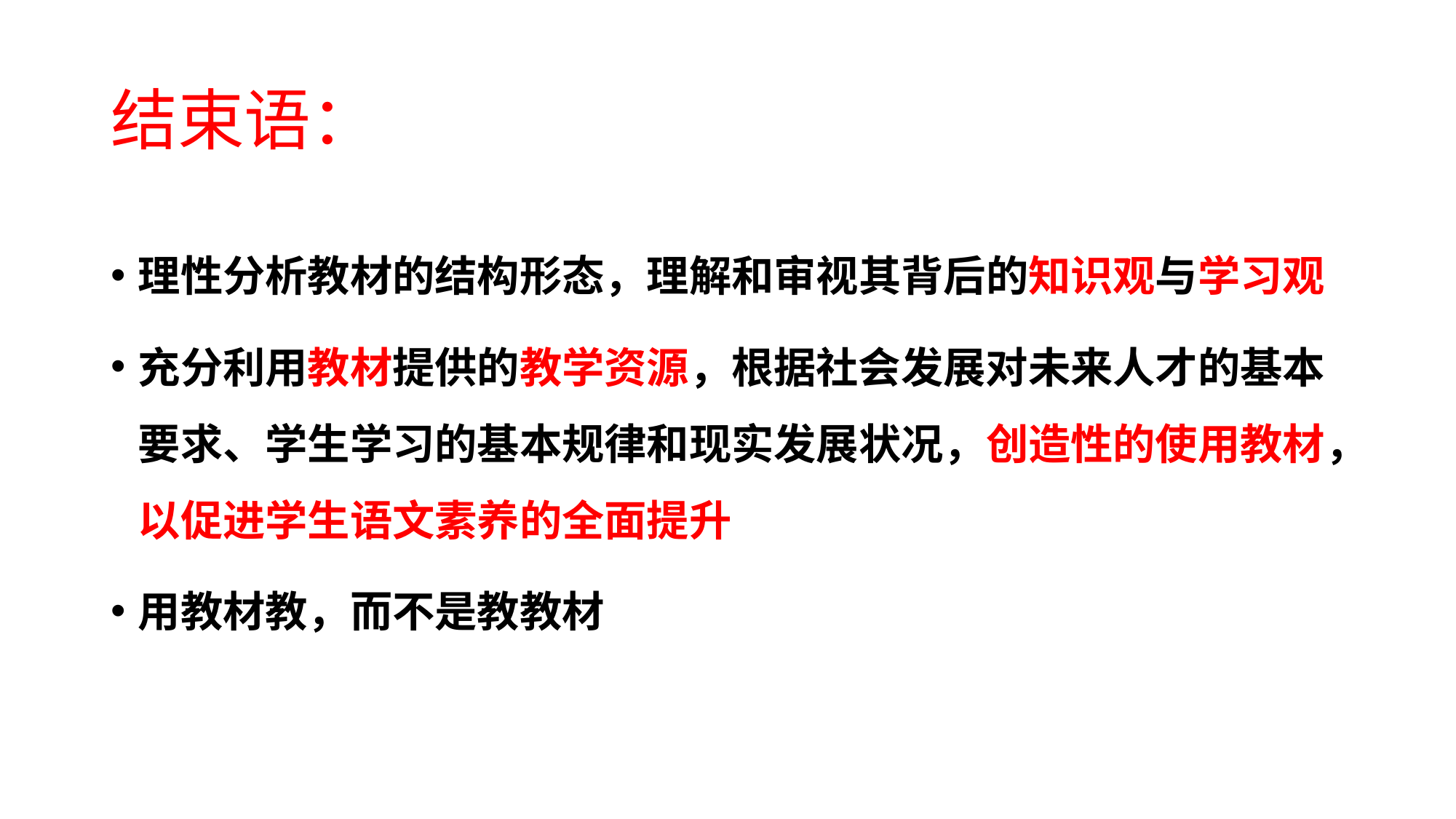

# 结束语：
理性分析教材的结构形态，理解和审视其背后的知识观与学习观
充分利用教材提供的教学资源，根据社会发展对未来人才的基本要求、学生学习的基本规律和现实发展状况，创造性的使用教材，以促进学生语文素养的全面提升
用教材教，而不是教教材